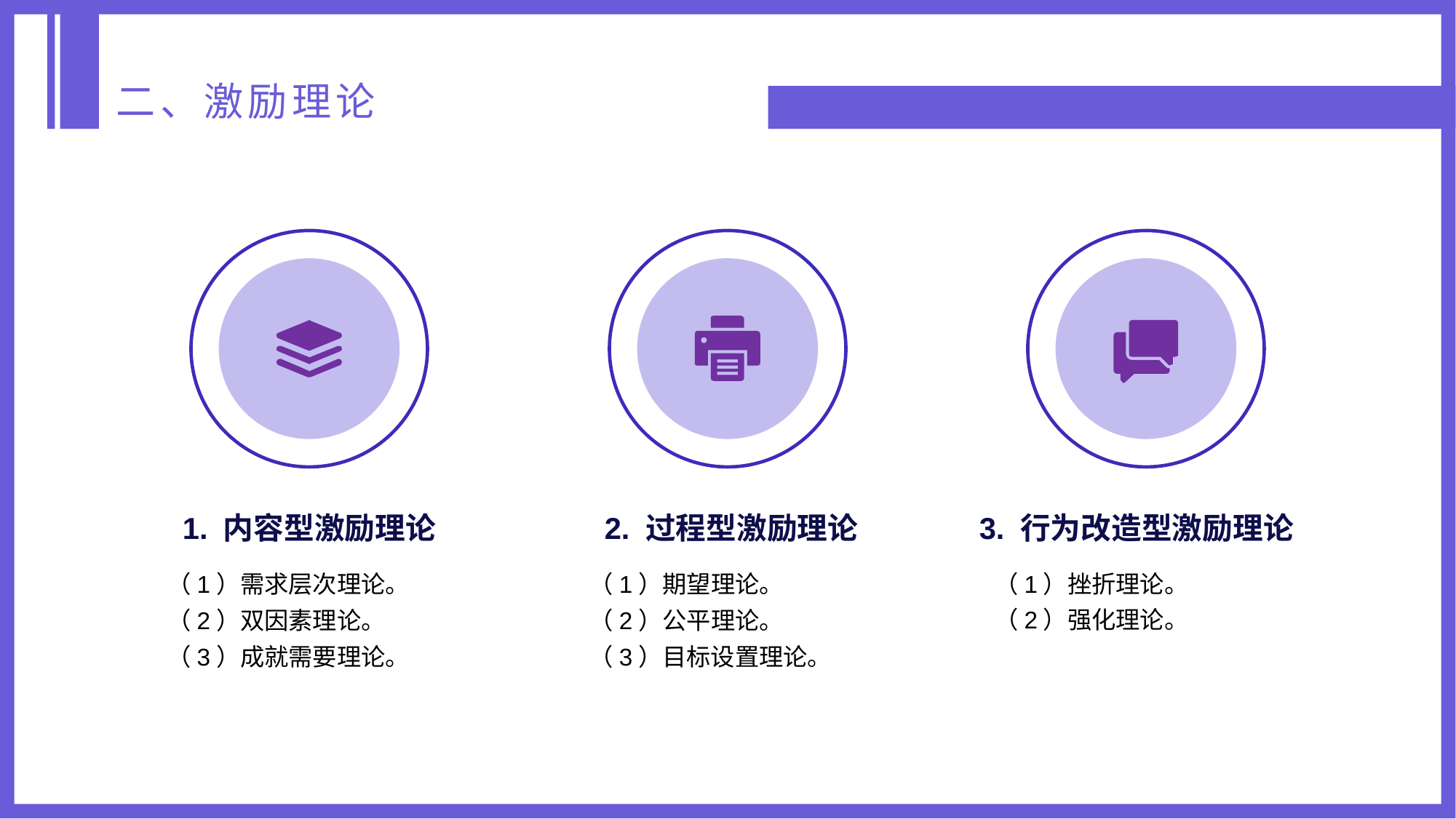

二、激励理论

3. 行为改造型激励理论
（1）挫折理论。
（2）强化理论。
2. 过程型激励理论
（1）期望理论。
（2）公平理论。
（3）目标设置理论。
1. 内容型激励理论
（1）需求层次理论。
（2）双因素理论。
（3）成就需要理论。